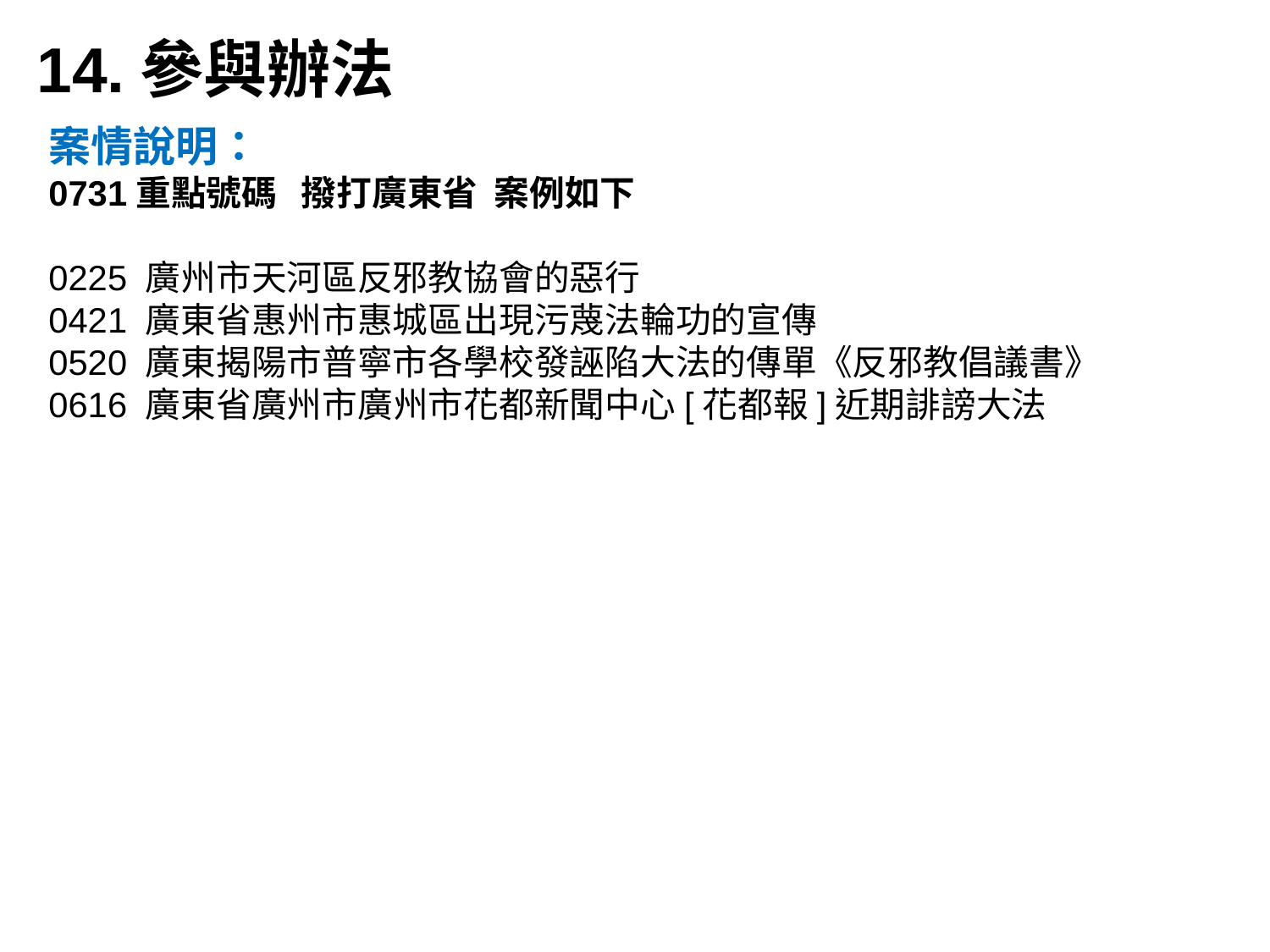

14.參與辦法
案情說明：
0731重點號碼   撥打廣東省  案例如下

0225 廣州市天河區反邪教協會的惡行
0421 廣東省惠州市惠城區出現污蔑法輪功的宣傳
0520 廣東揭陽市普寧市各學校發誣陷大法的傳單《反邪教倡議書》
0616 廣東省廣州市廣州市花都新聞中心[花都報]近期誹謗大法